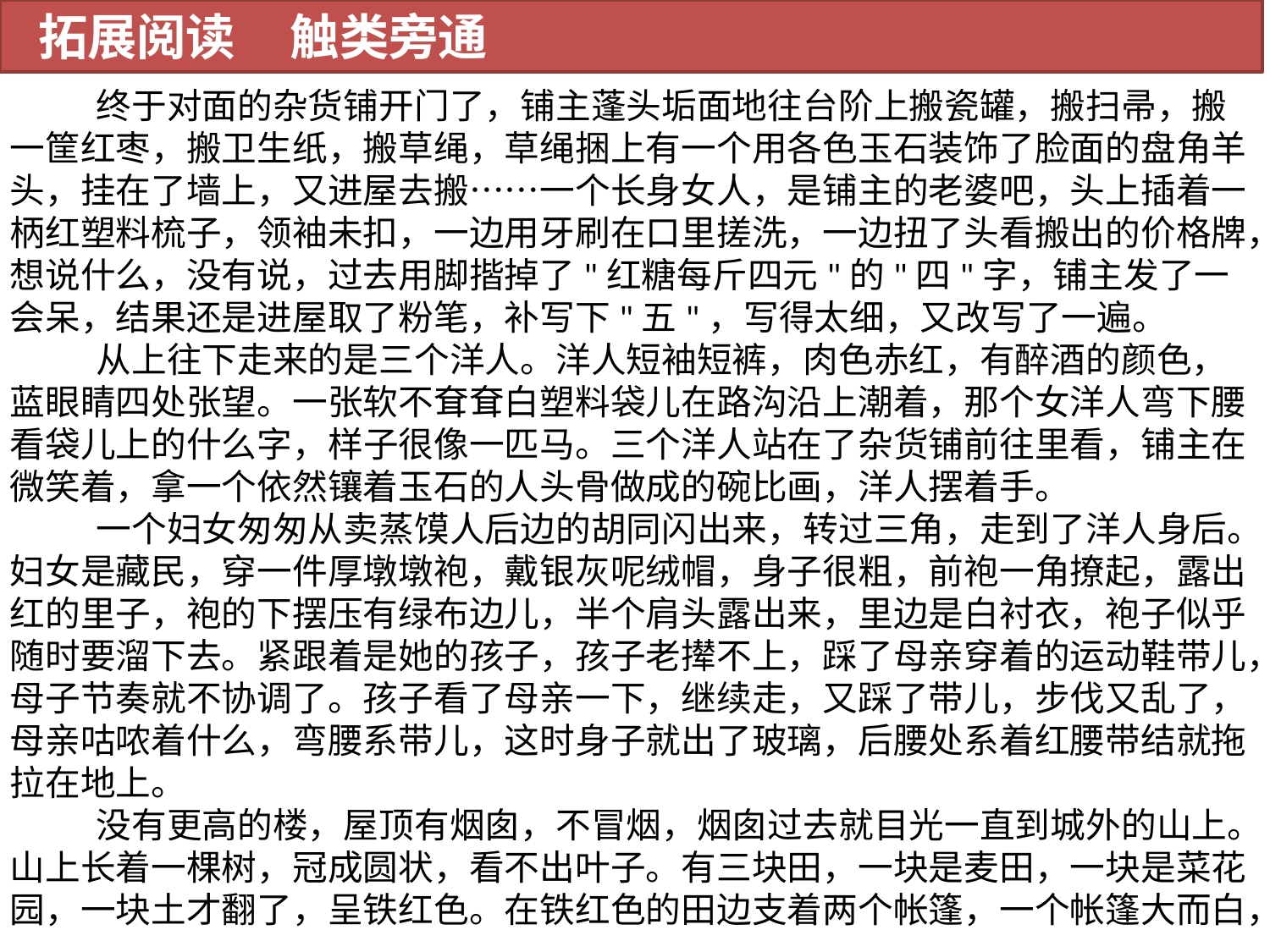

拓展阅读    触类旁通
        终于对面的杂货铺开门了，铺主蓬头垢面地往台阶上搬瓷罐，搬扫帚，搬一筐红枣，搬卫生纸，搬草绳，草绳捆上有一个用各色玉石装饰了脸面的盘角羊头，挂在了墙上，又进屋去搬……一个长身女人，是铺主的老婆吧，头上插着一柄红塑料梳子，领袖未扣，一边用牙刷在口里搓洗，一边扭了头看搬出的价格牌，想说什么，没有说，过去用脚揩掉了"红糖每斤四元"的"四"字，铺主发了一会呆，结果还是进屋取了粉笔，补写下"五"，写得太细，又改写了一遍。
        从上往下走来的是三个洋人。洋人短袖短裤，肉色赤红，有醉酒的颜色，蓝眼睛四处张望。一张软不耷耷白塑料袋儿在路沟沿上潮着，那个女洋人弯下腰看袋儿上的什么字，样子很像一匹马。三个洋人站在了杂货铺前往里看，铺主在微笑着，拿一个依然镶着玉石的人头骨做成的碗比画，洋人摆着手。
        一个妇女匆匆从卖蒸馍人后边的胡同闪出来，转过三角，走到了洋人身后。妇女是藏民，穿一件厚墩墩袍，戴银灰呢绒帽，身子很粗，前袍一角撩起，露出红的里子，袍的下摆压有绿布边儿，半个肩头露出来，里边是白衬衣，袍子似乎随时要溜下去。紧跟着是她的孩子，孩子老撵不上，踩了母亲穿着的运动鞋带儿，母子节奏就不协调了。孩子看了母亲一下，继续走，又踩了带儿，步伐又乱了，母亲咕哝着什么，弯腰系带儿，这时身子就出了玻璃，后腰处系着红腰带结就拖拉在地上。
        没有更高的楼，屋顶有烟囱，不冒烟，烟囱过去就目光一直到城外的山上。山上长着一棵树，冠成圆状，看不出叶子。有三块田，一块是麦田，一块是菜花园，一块土才翻了，呈铁红色。在铁红色的田边支着两个帐篷，一个帐篷大而白，